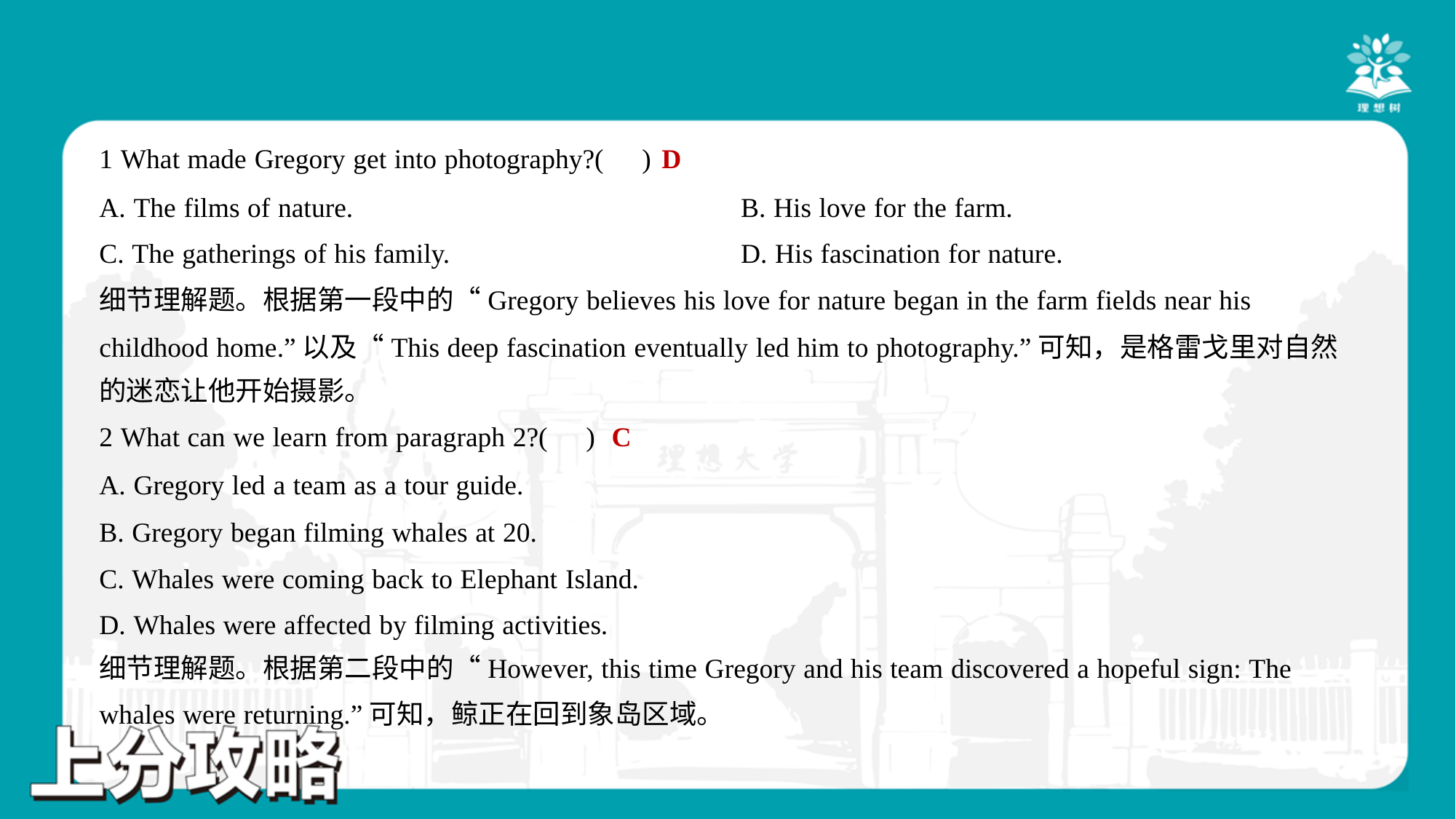

D
1 What made Gregory get into photography?(     )
A. The films of nature.	B. His love for the farm.
C. The gatherings of his family.	D. His fascination for nature.
细节理解题。根据第一段中的“Gregory believes his love for nature began in the farm fields near his
childhood home.”以及“This deep fascination eventually led him to photography.”可知，是格雷戈里对自然
的迷恋让他开始摄影。
C
2 What can we learn from paragraph 2?(     )
A. Gregory led a team as a tour guide.
B. Gregory began filming whales at 20.
C. Whales were coming back to Elephant Island.
D. Whales were affected by filming activities.
细节理解题。根据第二段中的“However, this time Gregory and his team discovered a hopeful sign: The
whales were returning.”可知，鲸正在回到象岛区域。